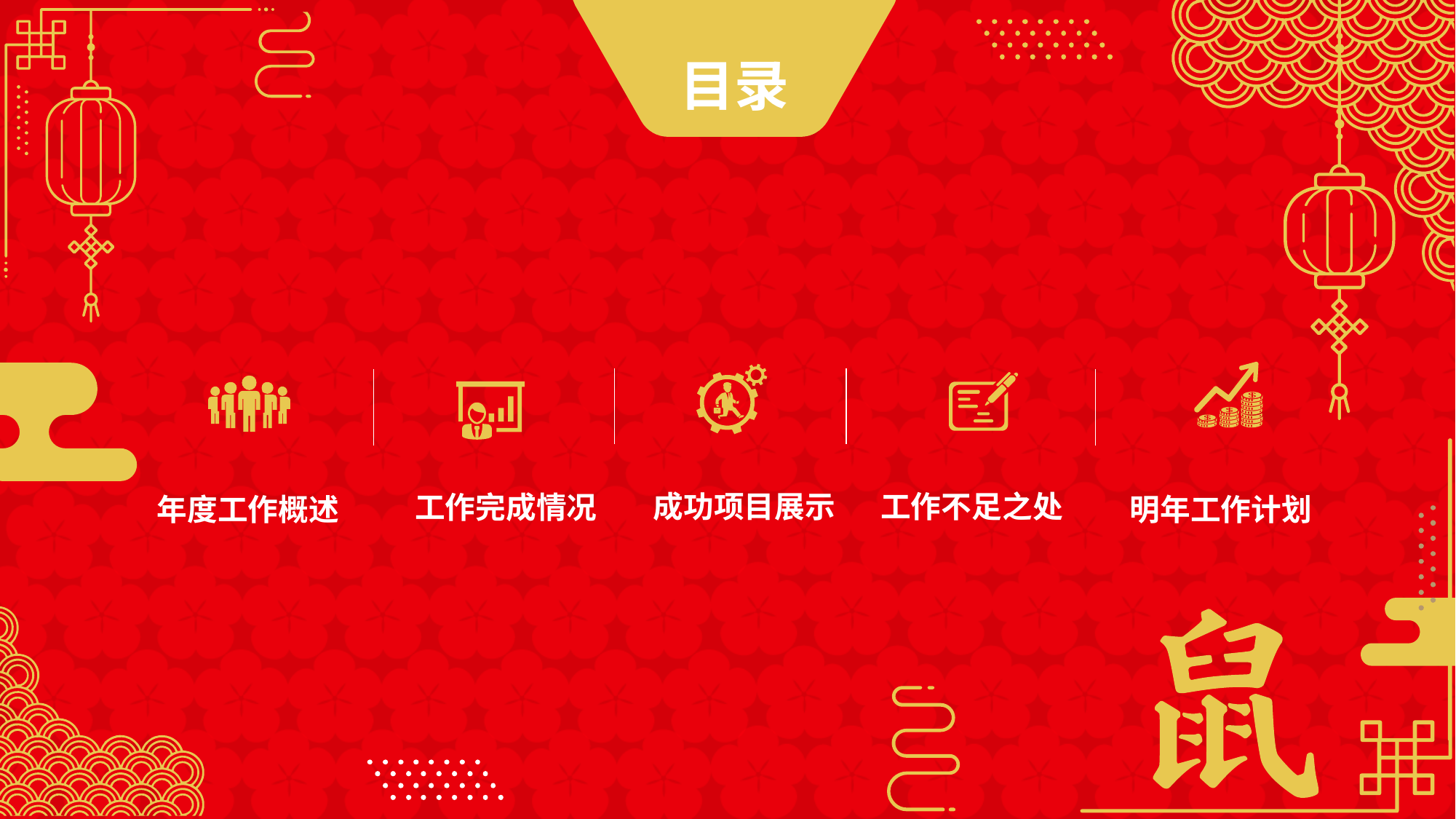

目录

成功项目展示
工作不足之处
工作完成情况
年度工作概述
明年工作计划